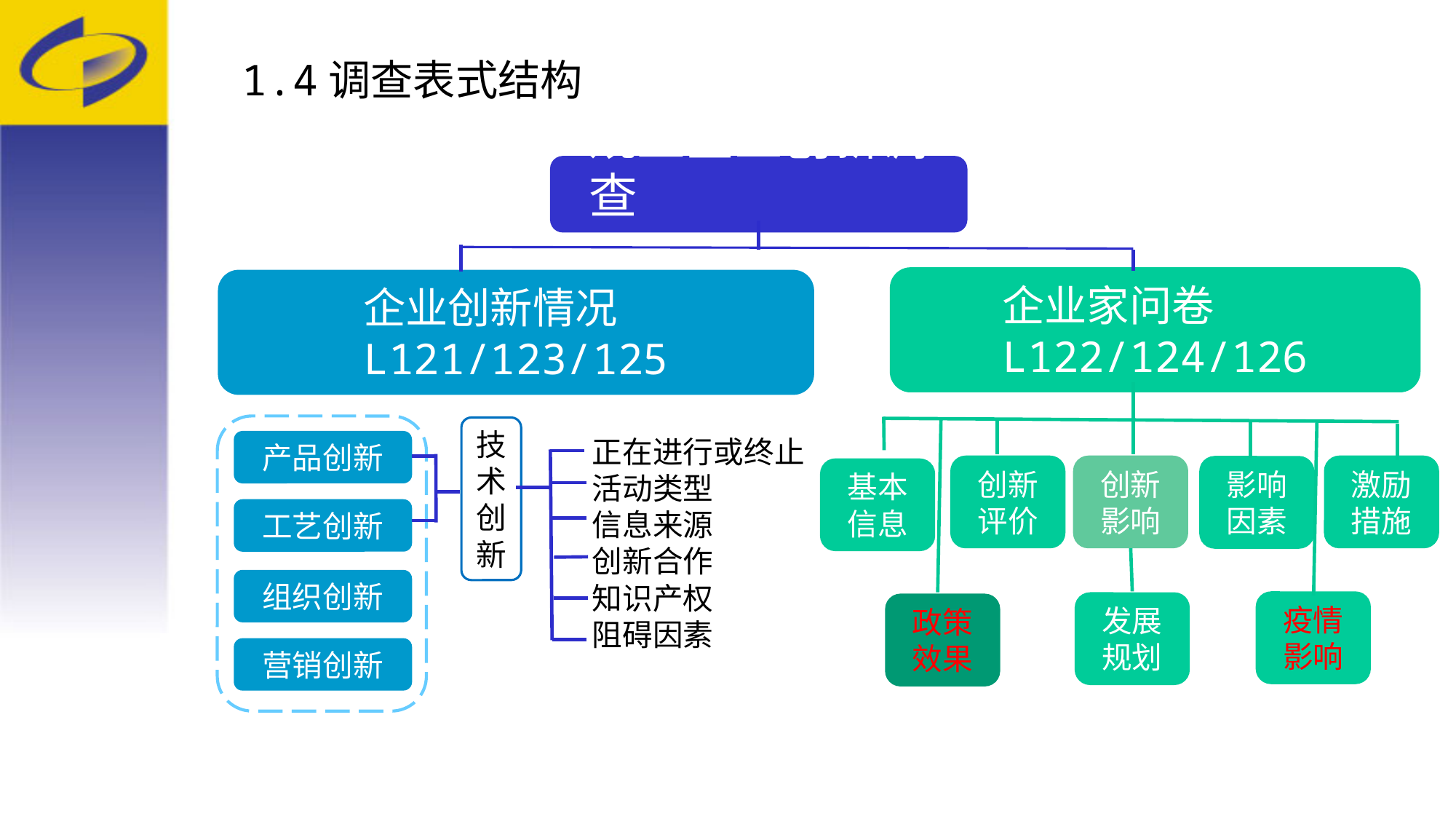

1.4调查表式结构
规上企业创新调查
企业家问卷
L122/124/126
企业创新情况
L121/123/125

产品创新
工艺创新
组织创新
营销创新
技术创新
正在进行或终止
活动类型
信息来源
创新合作
知识产权
阻碍因素
激励措施
创新评价
创新影响
影响因素
基本信息
疫情影响
政策效果
发展规划